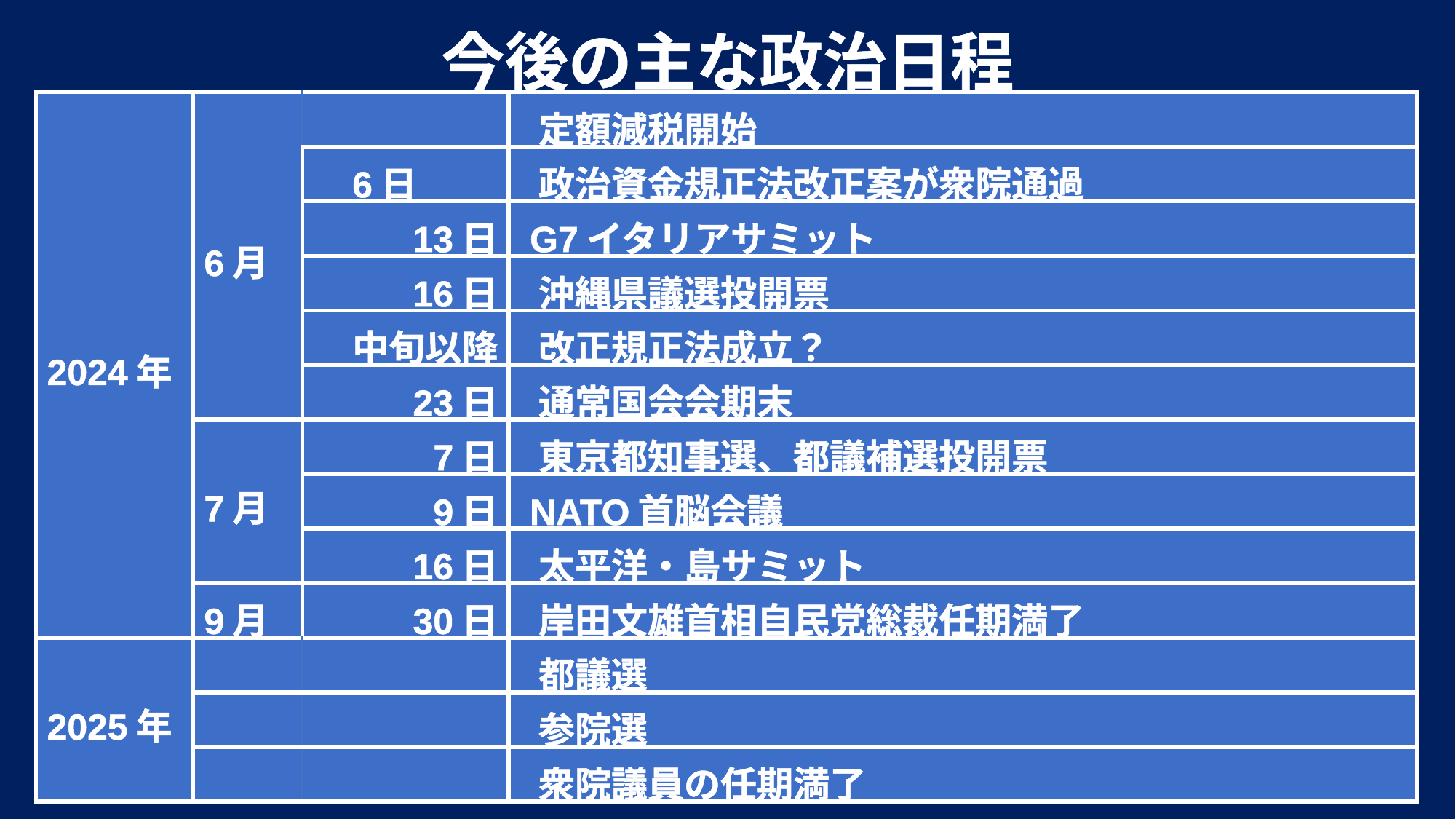

今後の主な政治日程
| 2024年 | 6月 |  | 定額減税開始 |
| --- | --- | --- | --- |
|  |  | 6日 | 政治資金規正法改正案が衆院通過 |
|  |  | 13日 | G7イタリアサミット |
|  |  | 16日 | 沖縄県議選投開票 |
|  |  | 中旬以降 | 改正規正法成立？ |
|  |  | 23日 | 通常国会会期末 |
|  | 7月 | 7日 | 東京都知事選、都議補選投開票 |
|  |  | 9日 | NATO首脳会議 |
|  |  | 16日 | 太平洋・島サミット |
|  | 9月 | 30日 | 岸田文雄首相自民党総裁任期満了 |
| 2025年 |  |  | 都議選 |
|  |  |  | 参院選 |
|  |  |  | 衆院議員の任期満了 |